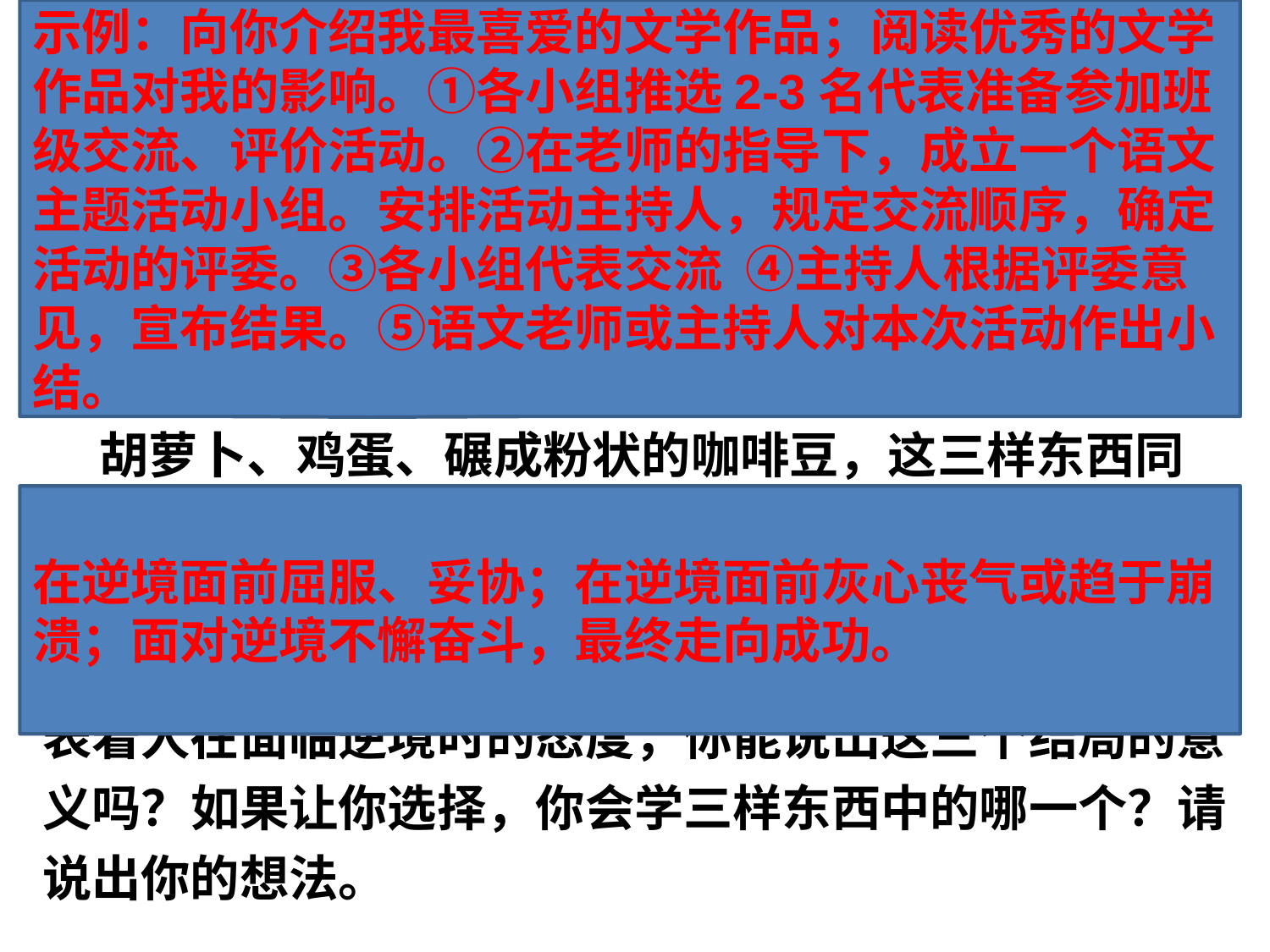

示例：向你介绍我最喜爱的文学作品；阅读优秀的文学作品对我的影响。①各小组推选2-3名代表准备参加班级交流、评价活动。②在老师的指导下，成立一个语文主题活动小组。安排活动主持人，规定交流顺序，确定活动的评委。③各小组代表交流  ④主持人根据评委意见，宣布结果。⑤语文老师或主持人对本次活动作出小结。
    2.同学们在“我爱文学”的语文实践活动中，到图书馆、阅览室选择了文学书刊进行了广泛的阅读。现语文老师请你策划一次有关“我爱文学”的班级交流、评价活动，你拟采用的活动主题是什么？你所准备的活动方案是什么？
    胡萝卜、鸡蛋、碾成粉状的咖啡豆，这三样东西同样面临逆境——煮沸的开水。下锅进入开水煮后，胡萝卜变软了，鸡蛋外壳里面的液体变成硬硬的固体了，碾碎的咖啡豆成了一杯香浓的咖啡。这三个结局其实正代表着人在面临逆境时的态度，你能说出这三个结局的意义吗？如果让你选择，你会学三样东西中的哪一个？请说出你的想法。
在逆境面前屈服、妥协；在逆境面前灰心丧气或趋于崩溃；面对逆境不懈奋斗，最终走向成功。